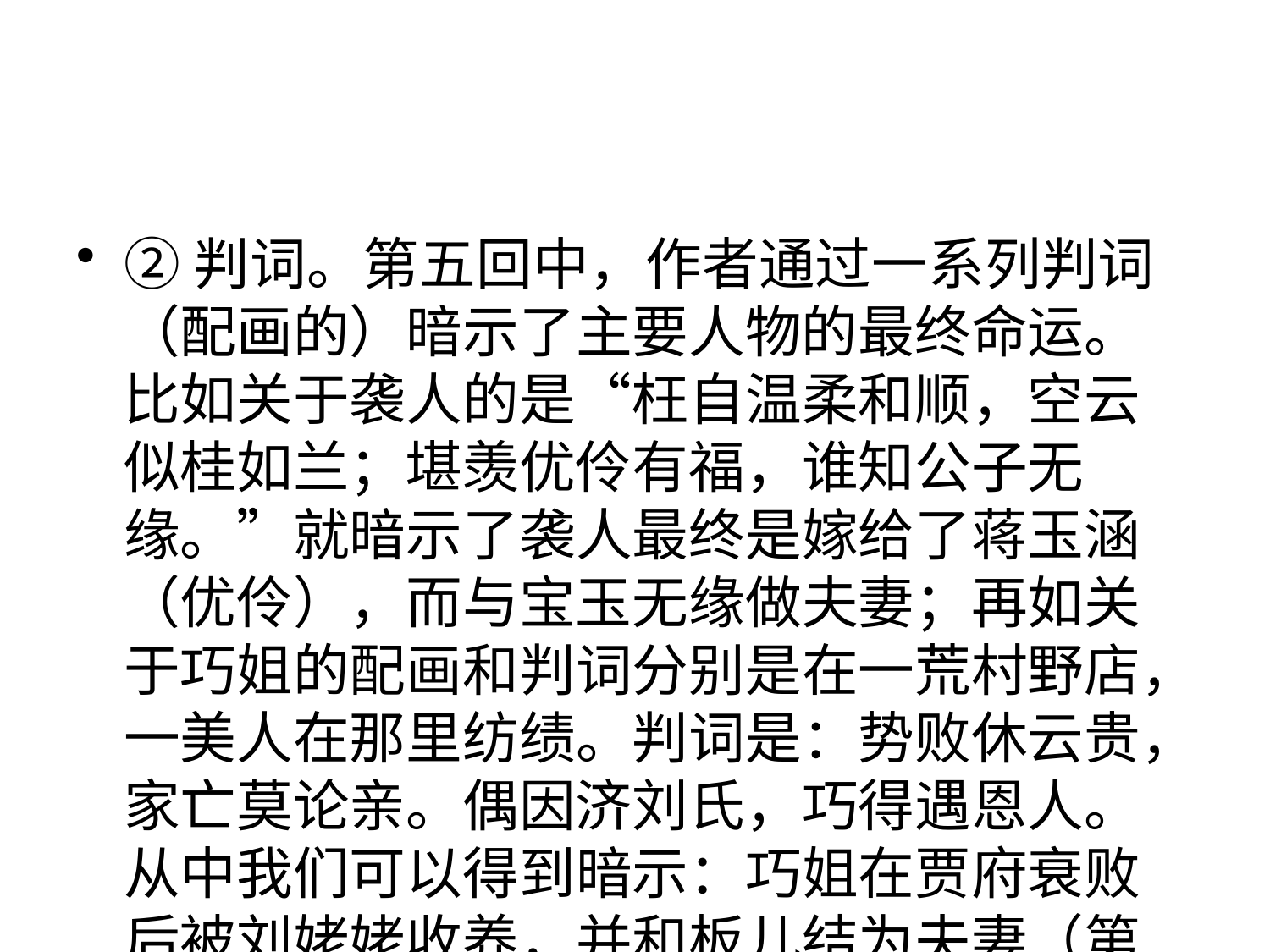

#
②判词。第五回中，作者通过一系列判词（配画的）暗示了主要人物的最终命运。比如关于袭人的是“枉自温柔和顺，空云似桂如兰；堪羡优伶有福，谁知公子无缘。”就暗示了袭人最终是嫁给了蒋玉涵（优伶），而与宝玉无缘做夫妻；再如关于巧姐的配画和判词分别是在一荒村野店，一美人在那里纺绩。判词是：势败休云贵，家亡莫论亲。偶因济刘氏，巧得遇恩人。从中我们可以得到暗示：巧姐在贾府衰败后被刘姥姥收养，并和板儿结为夫妻（第四十一回里写板儿的佛手和巧姐的柚子交换就是最初的暗示）。